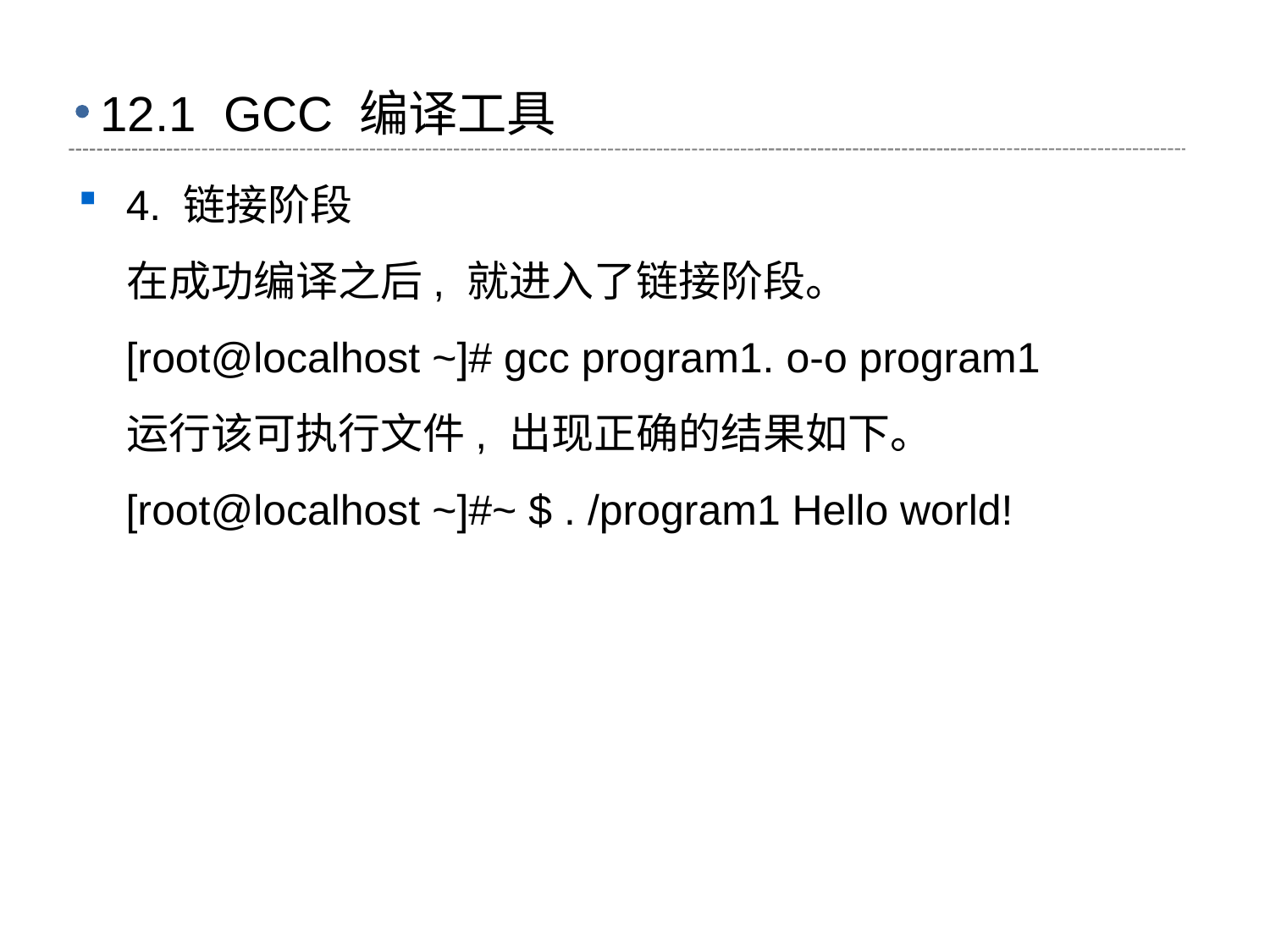

# 12.1  GCC 编译工具
4. 链接阶段
    在成功编译之后, 就进入了链接阶段。
    [root@localhost ~]# gcc program1. o-o program1
    运行该可执行文件, 出现正确的结果如下。
    [root@localhost ~]#~ $ . /program1 Hello world!